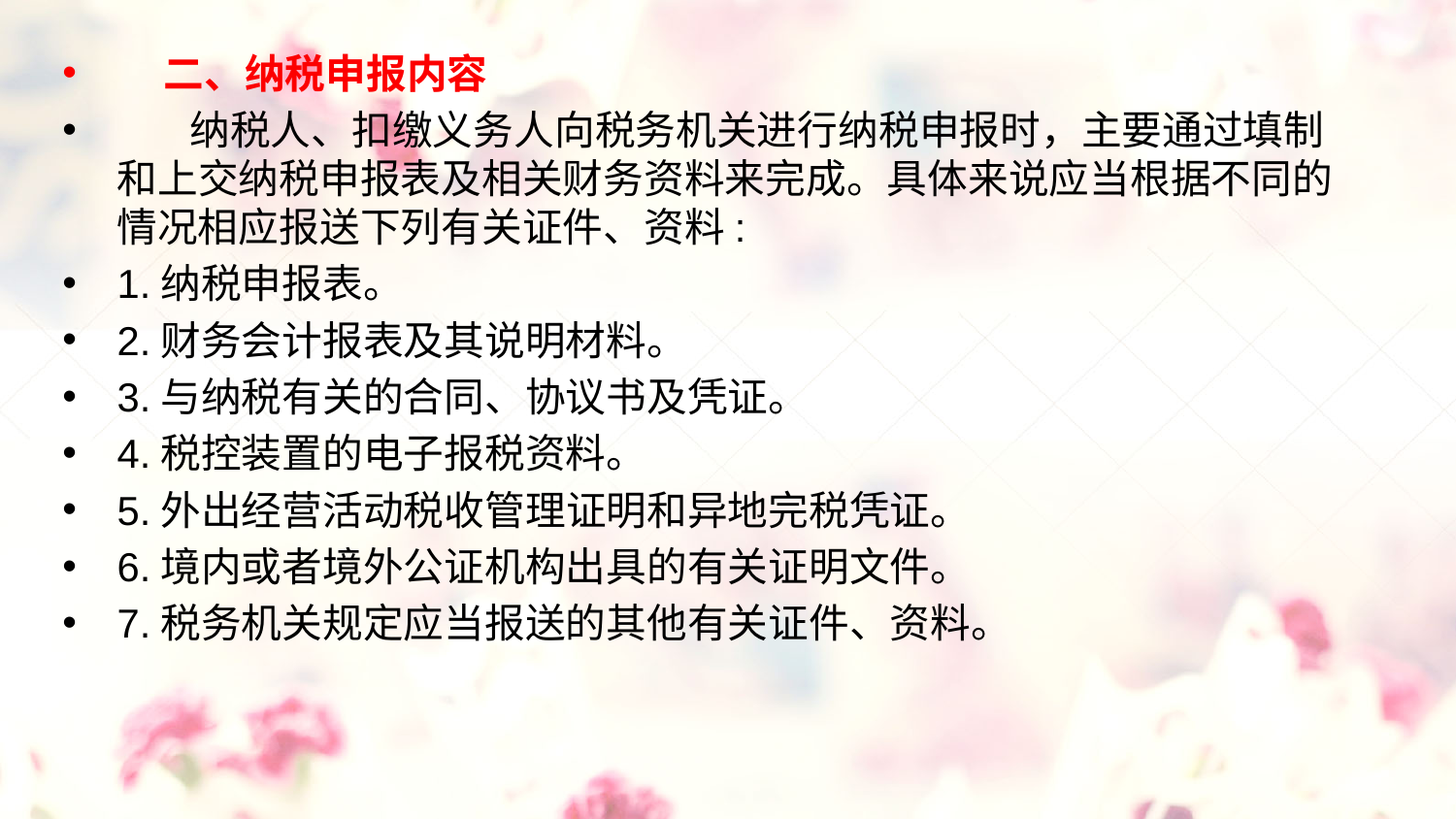

二、纳税申报内容
       纳税人、扣缴义务人向税务机关进行纳税申报时，主要通过填制和上交纳税申报表及相关财务资料来完成。具体来说应当根据不同的情况相应报送下列有关证件、资料:
1.纳税申报表。
2.财务会计报表及其说明材料。
3.与纳税有关的合同、协议书及凭证。
4.税控装置的电子报税资料。
5.外出经营活动税收管理证明和异地完税凭证。
6.境内或者境外公证机构出具的有关证明文件。
7.税务机关规定应当报送的其他有关证件、资料。